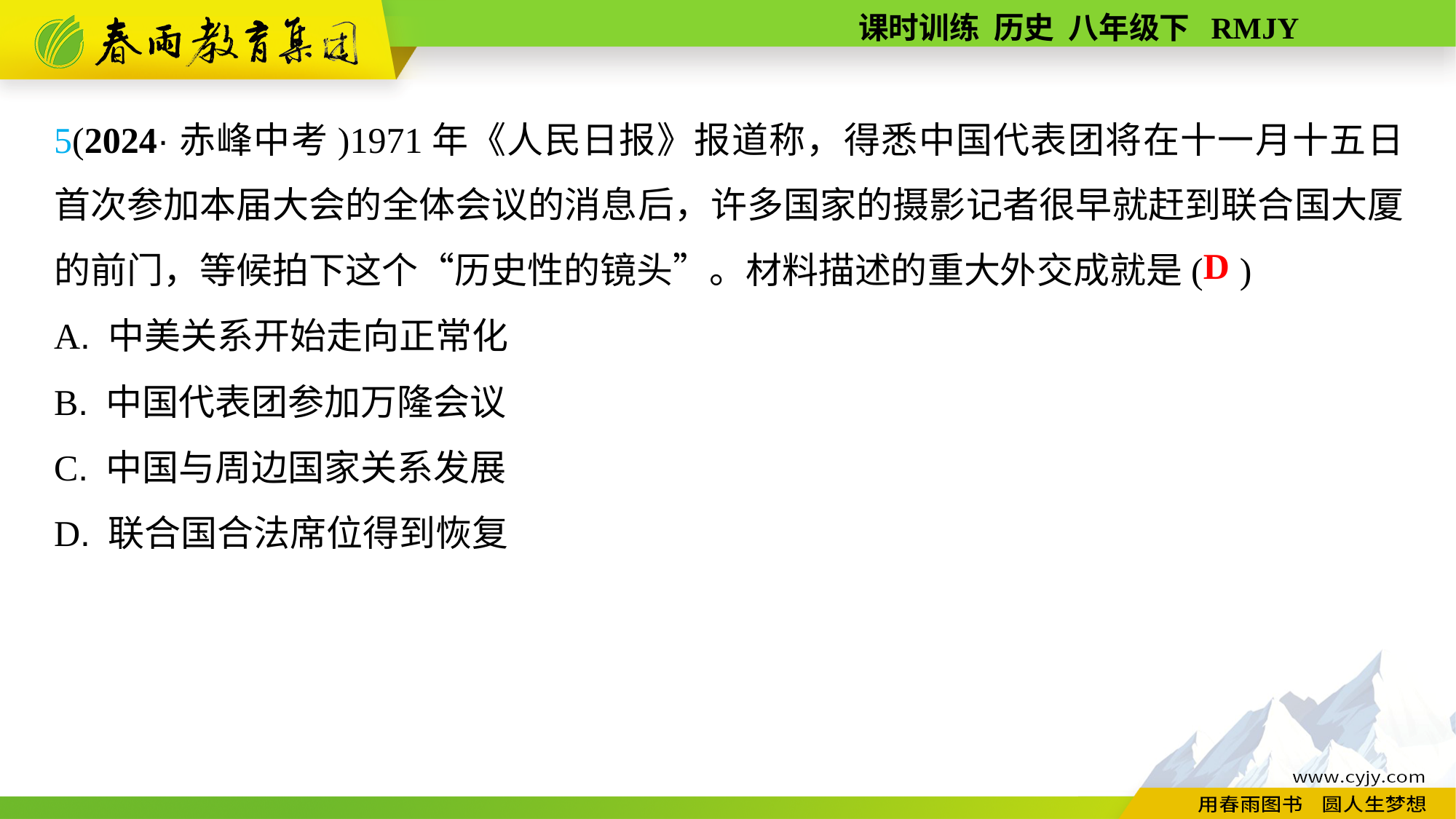

5(2024·赤峰中考)1971年《人民日报》报道称，得悉中国代表团将在十一月十五日首次参加本届大会的全体会议的消息后，许多国家的摄影记者很早就赶到联合国大厦的前门，等候拍下这个“历史性的镜头”。材料描述的重大外交成就是(    )
A. 中美关系开始走向正常化
B. 中国代表团参加万隆会议
C. 中国与周边国家关系发展
D. 联合国合法席位得到恢复
D